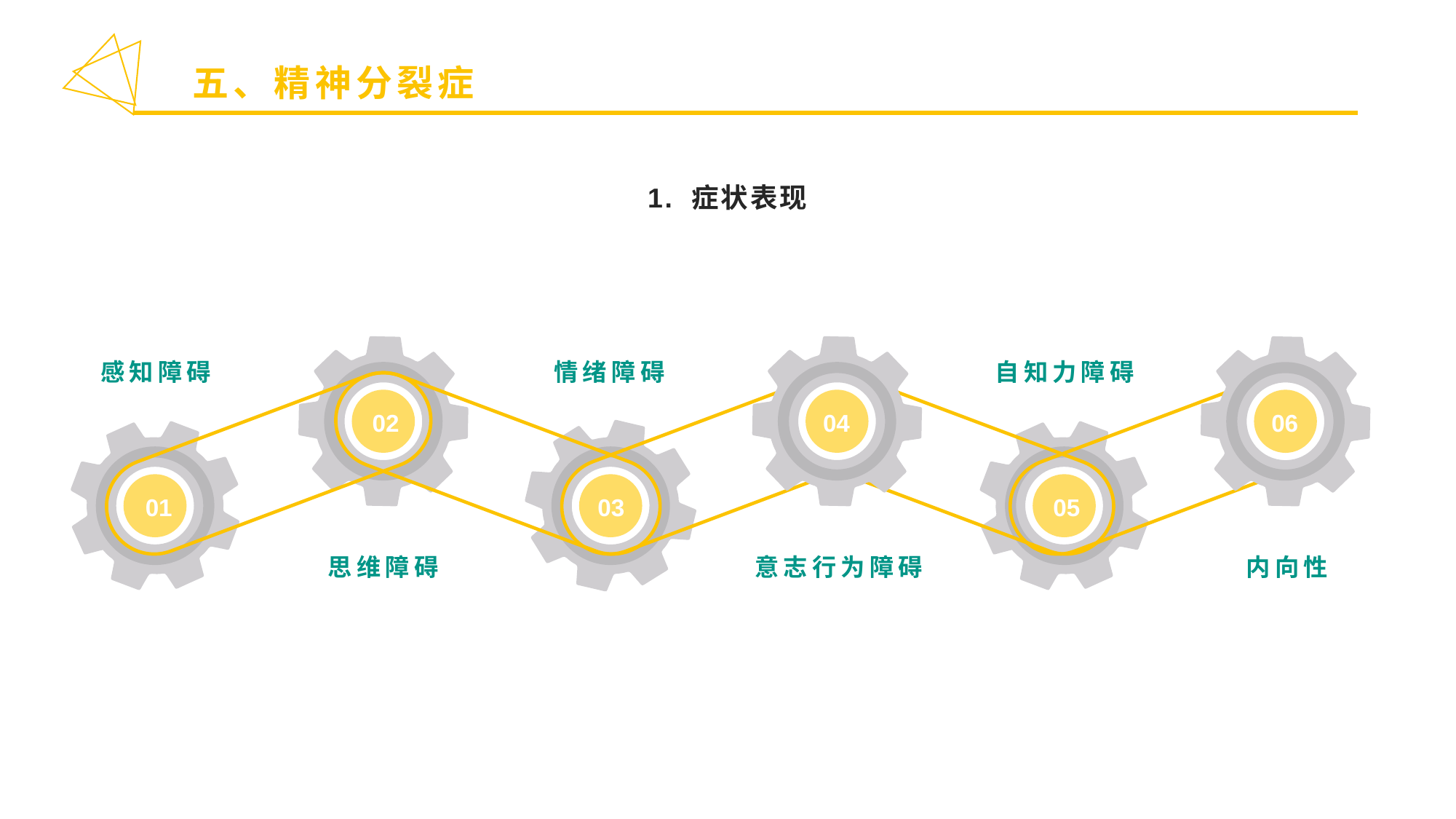

五、精神分裂症
1. 症状表现

04
意志行为障碍

06
内向性
感知障碍
情绪障碍
自知力障碍

02

01
03
05
思维障碍